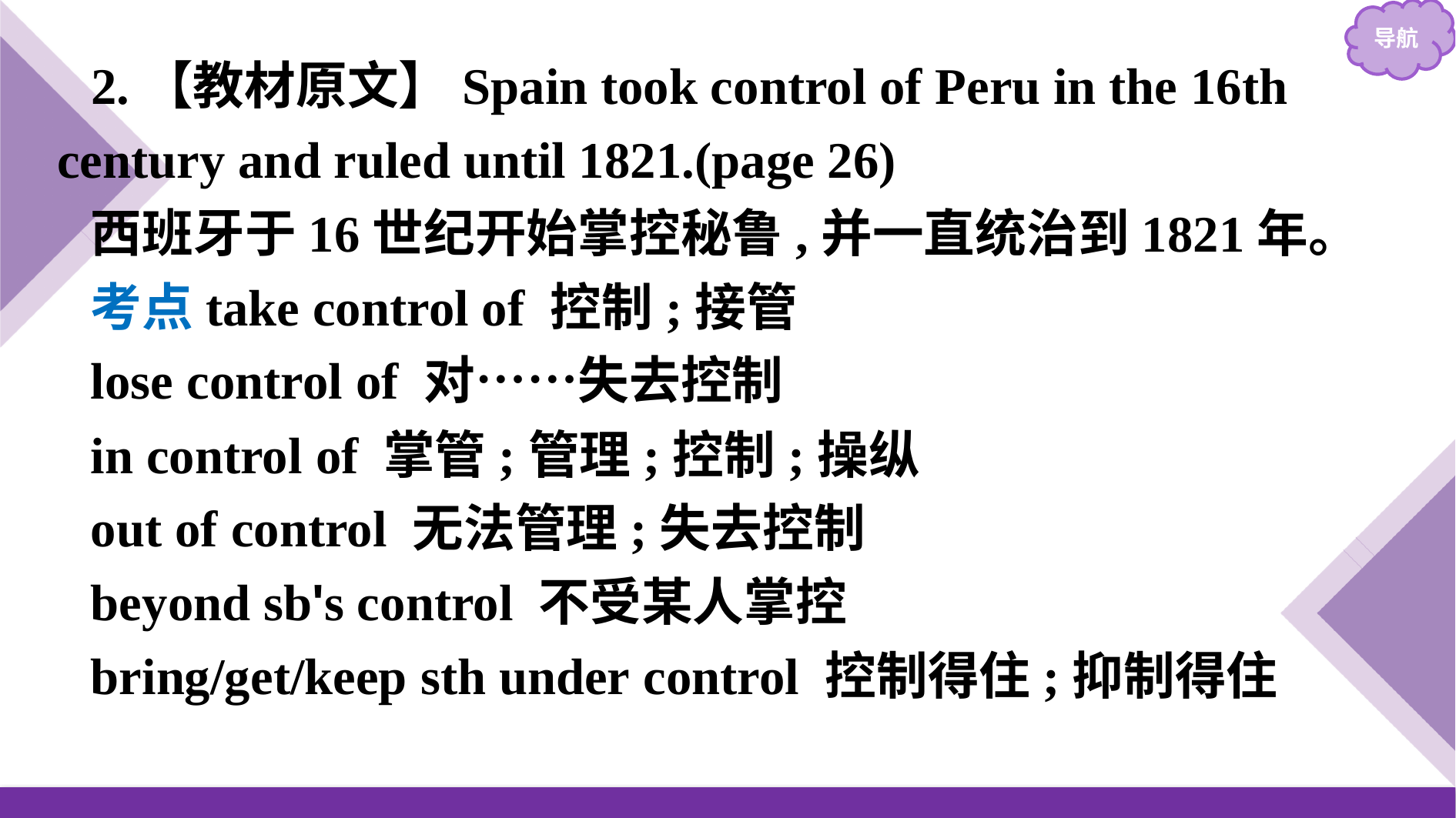

2.【教材原文】Spain took control of Peru in the 16th century and ruled until 1821.(page 26)
西班牙于16世纪开始掌控秘鲁,并一直统治到1821年。
考点take control of 控制;接管
lose control of 对……失去控制
in control of 掌管;管理;控制;操纵
out of control 无法管理;失去控制
beyond sb's control 不受某人掌控
bring/get/keep sth under control 控制得住;抑制得住